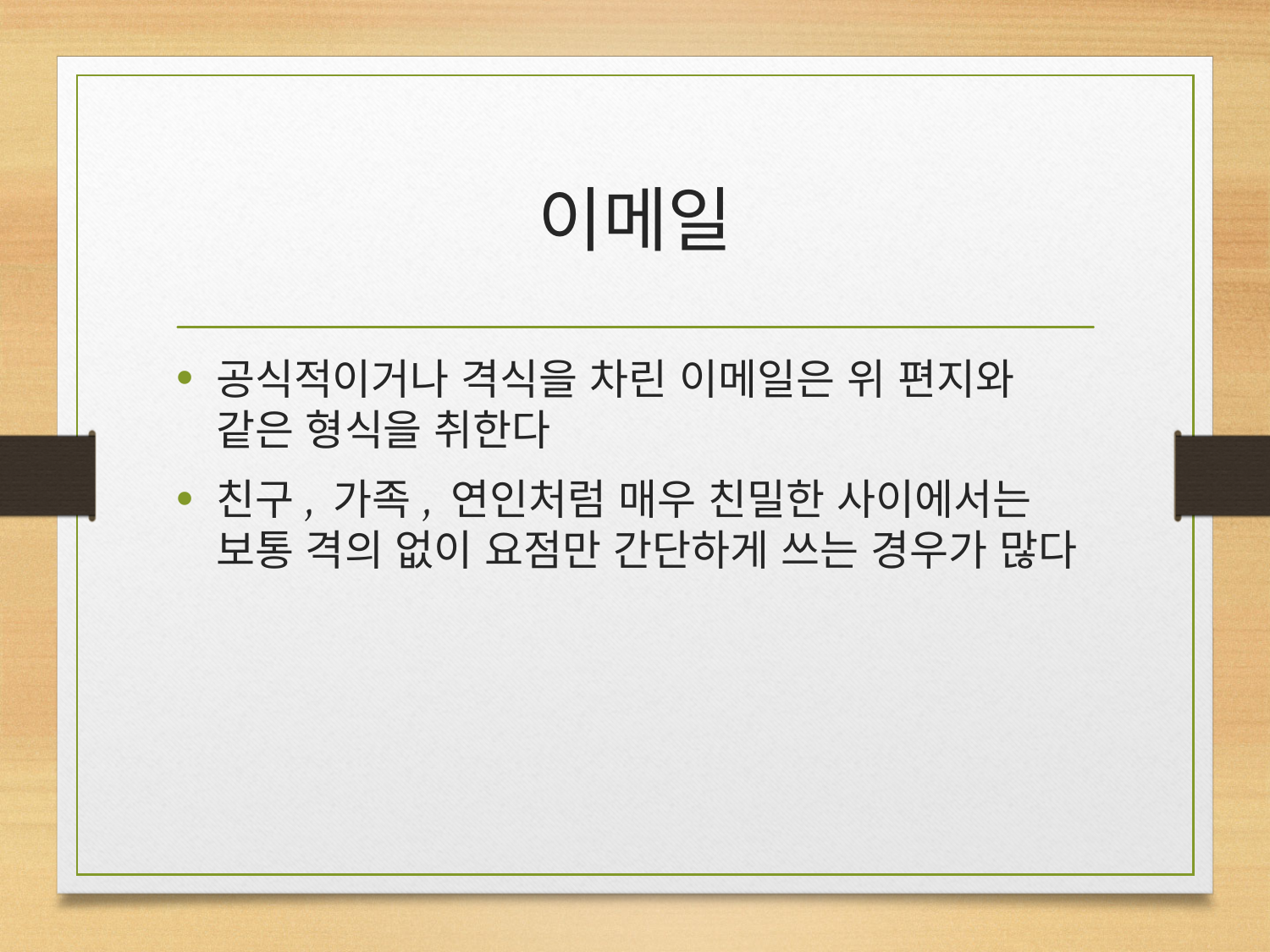

# 이메일
공식적이거나 격식을 차린 이메일은 위 편지와 같은 형식을 취한다
친구, 가족, 연인처럼 매우 친밀한 사이에서는 보통 격의 없이 요점만 간단하게 쓰는 경우가 많다